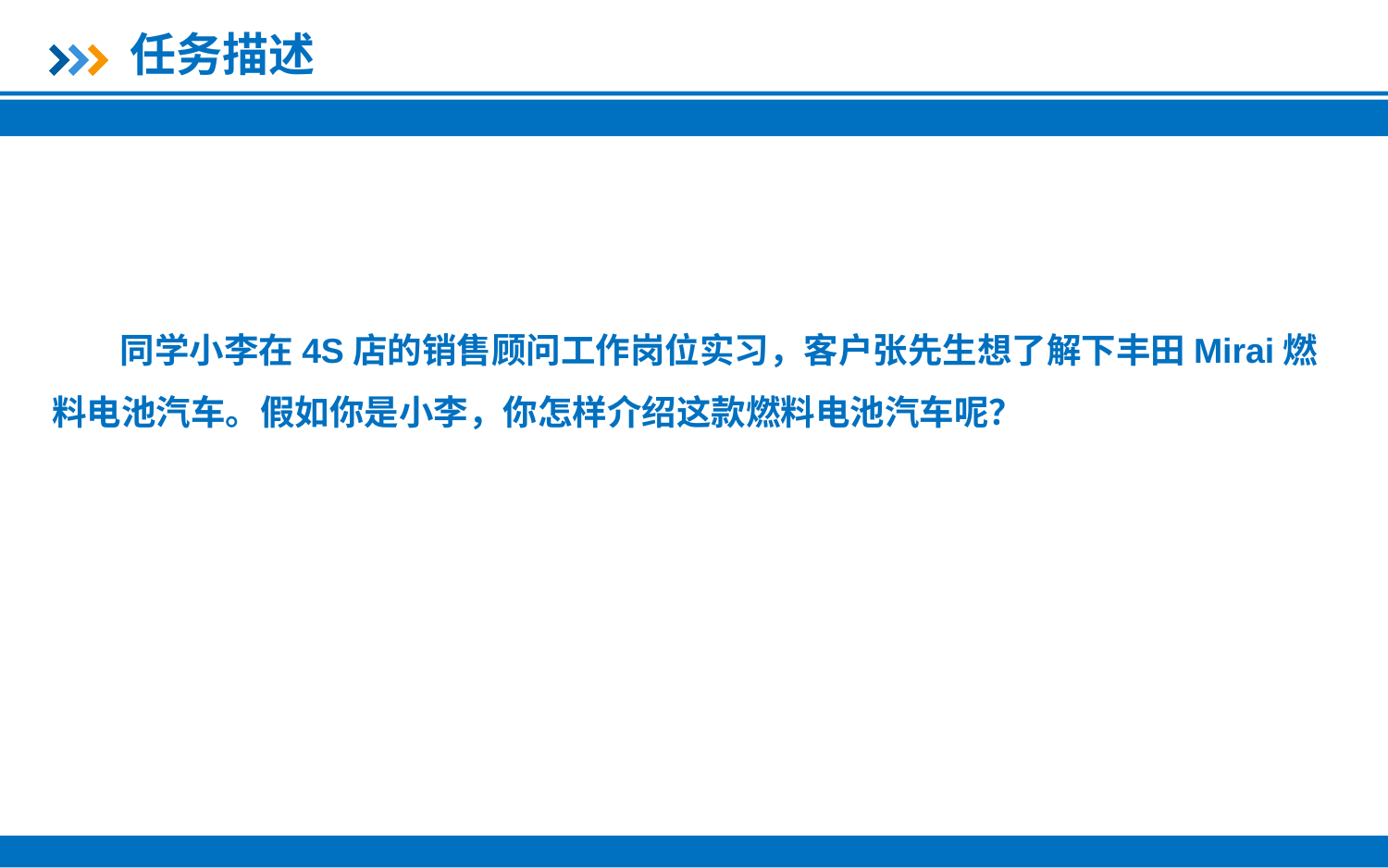

任务描述
同学小李在4S店的销售顾问工作岗位实习，客户张先生想了解下丰田Mirai燃料电池汽车。假如你是小李，你怎样介绍这款燃料电池汽车呢？